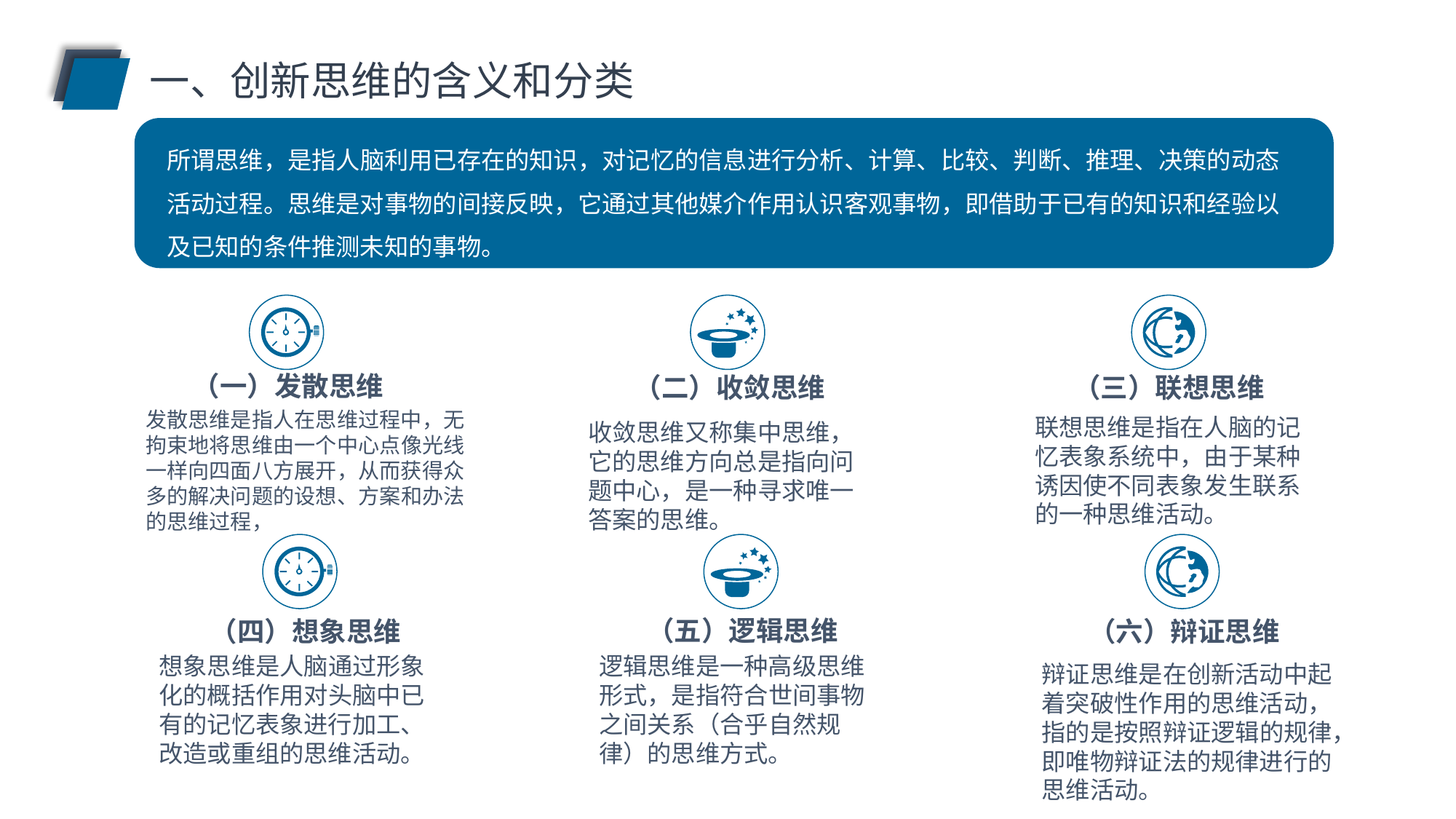

一、创新思维的含义和分类

所谓思维，是指人脑利用已存在的知识，对记忆的信息进行分析、计算、比较、判断、推理、决策的动态活动过程。思维是对事物的间接反映，它通过其他媒介作用认识客观事物，即借助于已有的知识和经验以及已知的条件推测未知的事物。

（一）发散思维
（二）收敛思维
（三）联想思维
发散思维是指人在思维过程中，无拘束地将思维由一个中心点像光线一样向四面八方展开，从而获得众多的解决问题的设想、方案和办法的思维过程，
联想思维是指在人脑的记忆表象系统中，由于某种诱因使不同表象发生联系的一种思维活动。
收敛思维又称集中思维，它的思维方向总是指向问题中心，是一种寻求唯一答案的思维。

（五）逻辑思维
（四）想象思维
（六）辩证思维
想象思维是人脑通过形象化的概括作用对头脑中已有的记忆表象进行加工、改造或重组的思维活动。
逻辑思维是一种高级思维形式，是指符合世间事物之间关系（合乎自然规律）的思维方式。
辩证思维是在创新活动中起着突破性作用的思维活动，指的是按照辩证逻辑的规律，即唯物辩证法的规律进行的思维活动。